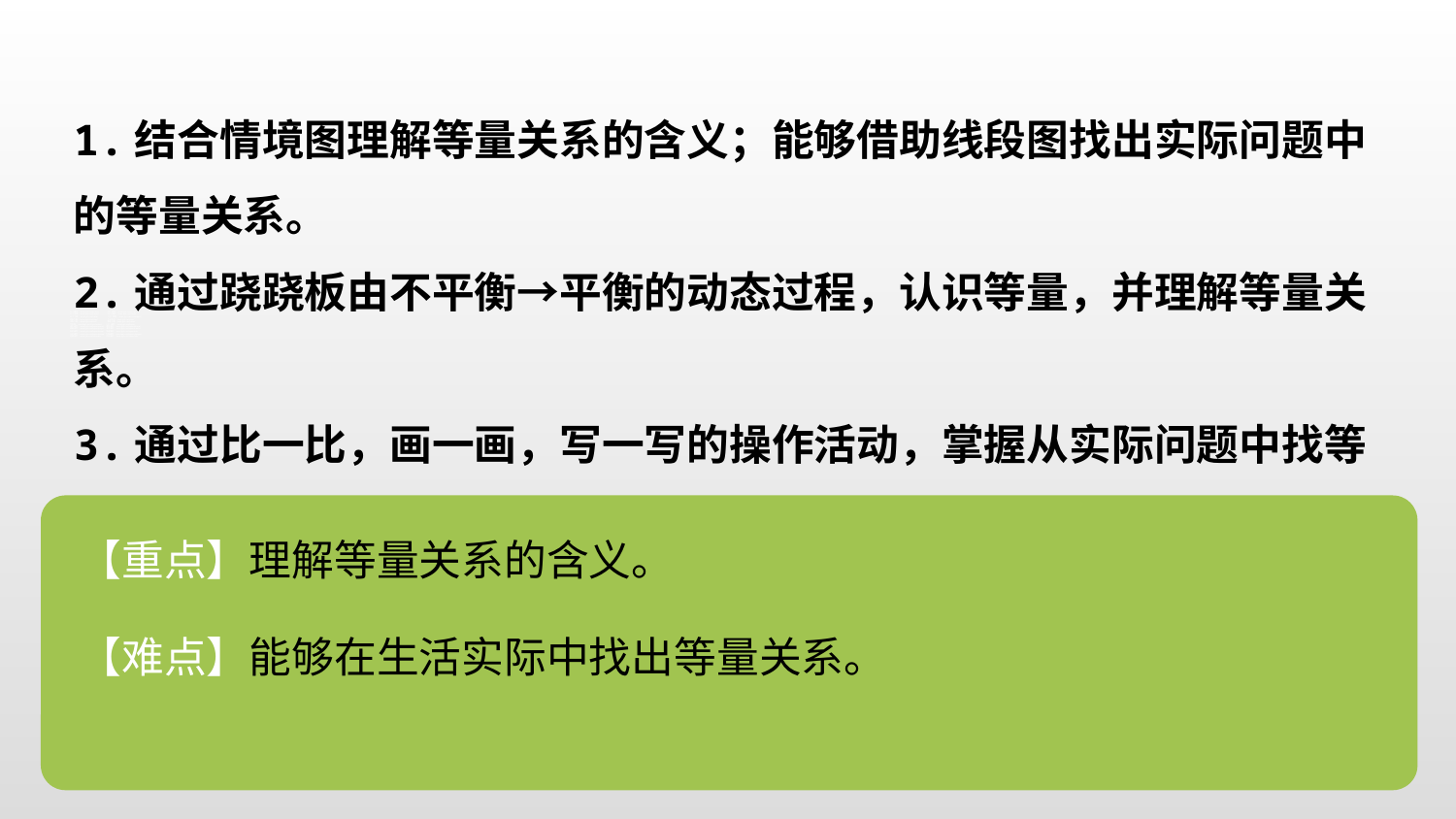

1.结合情境图理解等量关系的含义；能够借助线段图找出实际问题中的等量关系。
2.通过跷跷板由不平衡→平衡的动态过程，认识等量，并理解等量关系。
3.通过比一比，画一画，写一写的操作活动，掌握从实际问题中找等量关系的方法。

【重点】理解等量关系的含义。

【难点】能够在生活实际中找出等量关系。